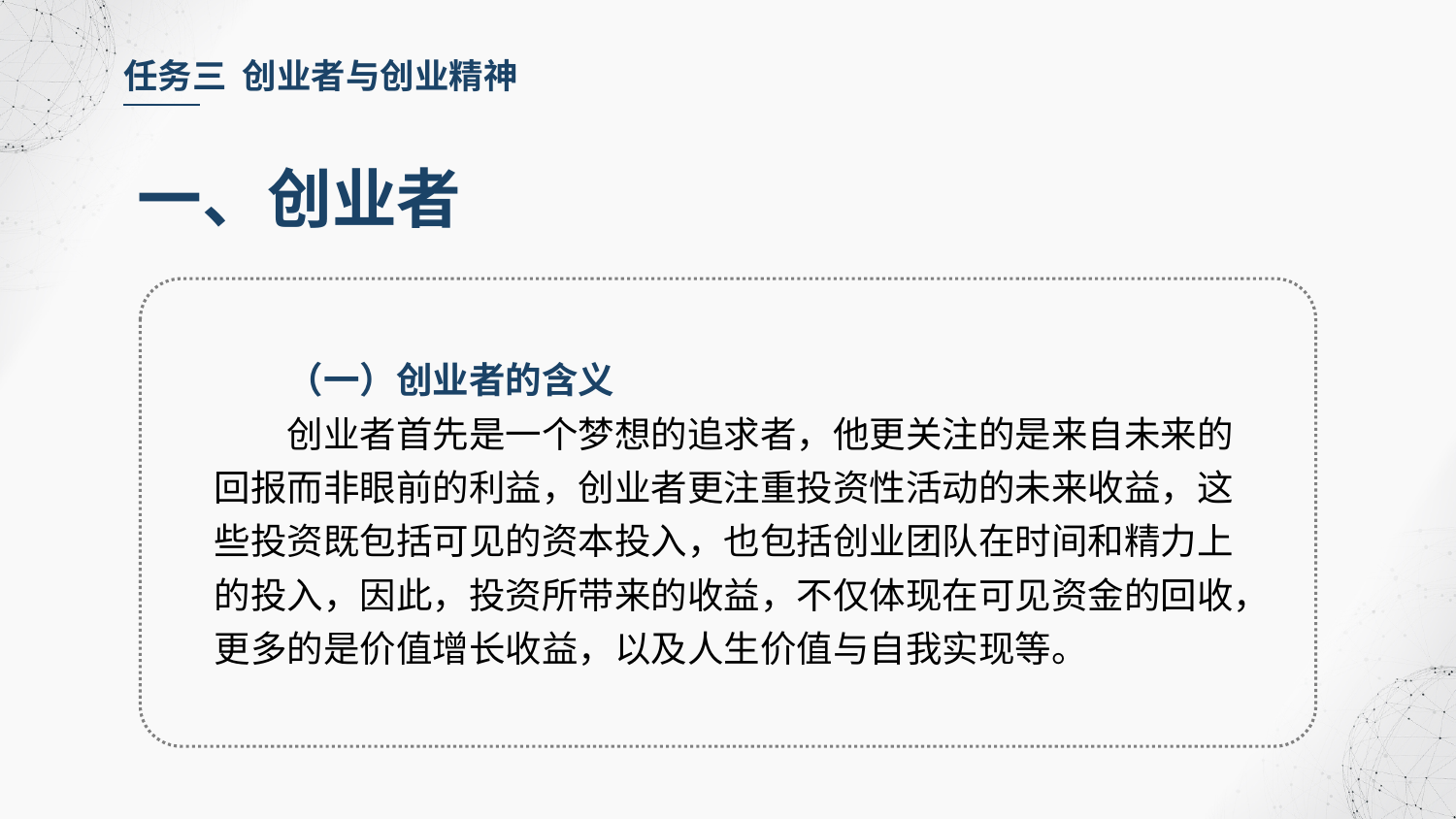

任务三  创业者与创业精神
一、创业者

（一）创业者的含义
创业者首先是一个梦想的追求者，他更关注的是来自未来的回报而非眼前的利益，创业者更注重投资性活动的未来收益，这些投资既包括可见的资本投入，也包括创业团队在时间和精力上的投入，因此，投资所带来的收益，不仅体现在可见资金的回收，更多的是价值增长收益，以及人生价值与自我实现等。